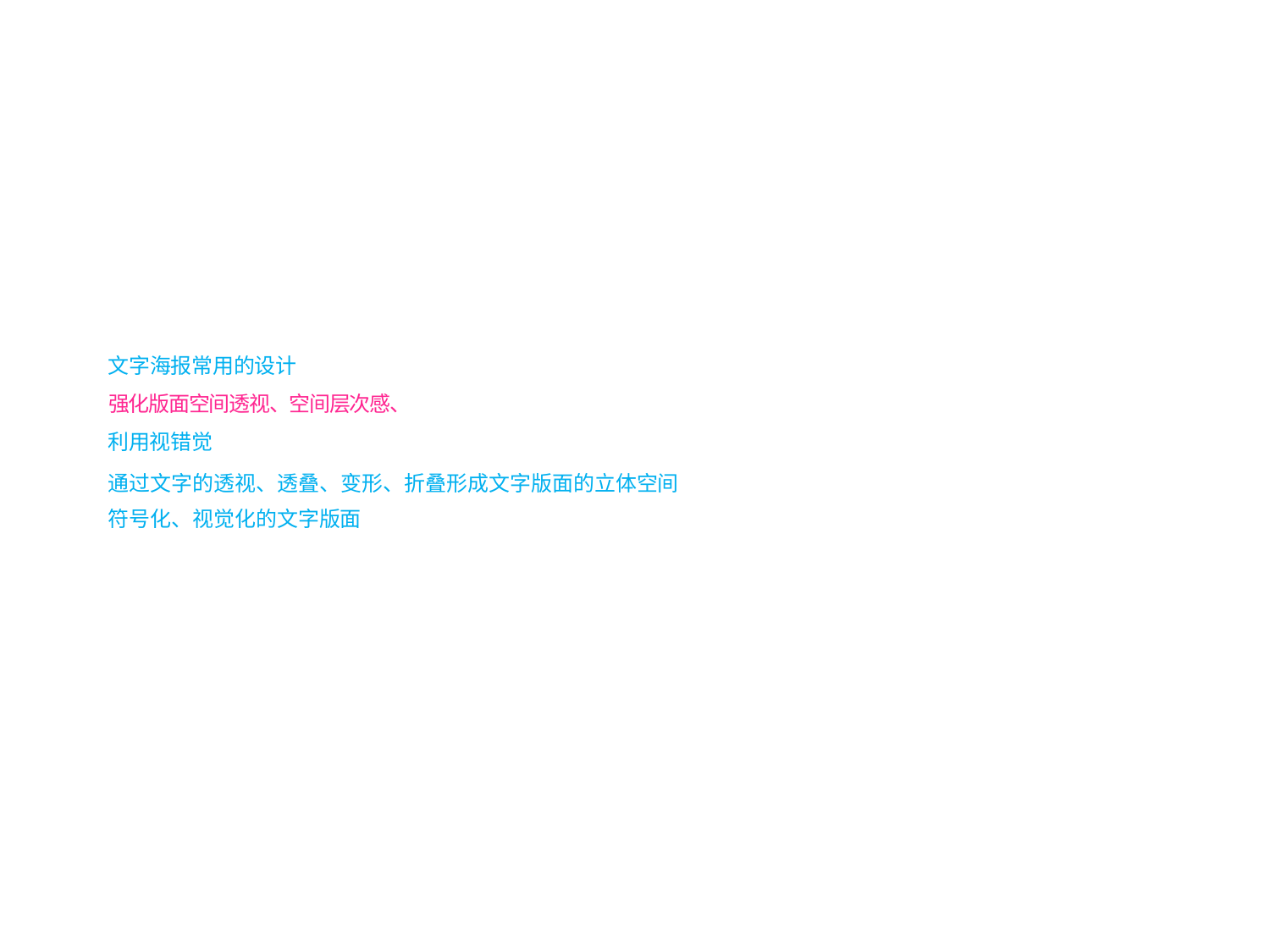

文字海报常用的设计
强化版面空间透视、空间层次感、
利用视错觉
通过文字的透视、透叠、变形、折叠形成文字版面的立体空间 符号化、视觉化的文字版面